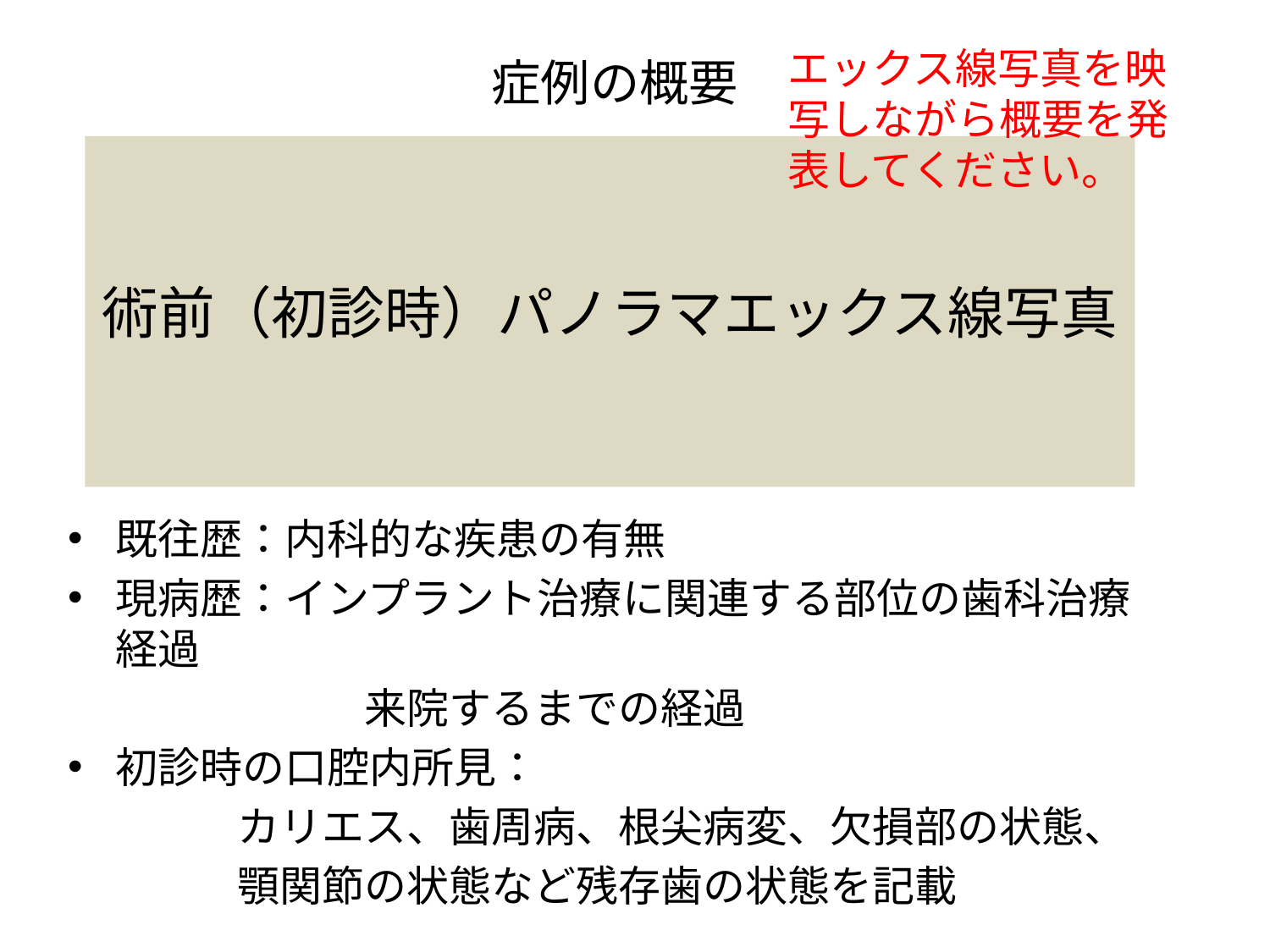

# 症例の概要
エックス線写真を映写しながら概要を発表してください。

術前（初診時）パノラマエックス線写真

既往歴：内科的な疾患の有無
現病歴：インプラント治療に関連する部位の歯科治療経過
　　　　　　　来院するまでの経過
初診時の口腔内所見：
　　　　カリエス、歯周病、根尖病変、欠損部の状態、
　　　　顎関節の状態など残存歯の状態を記載